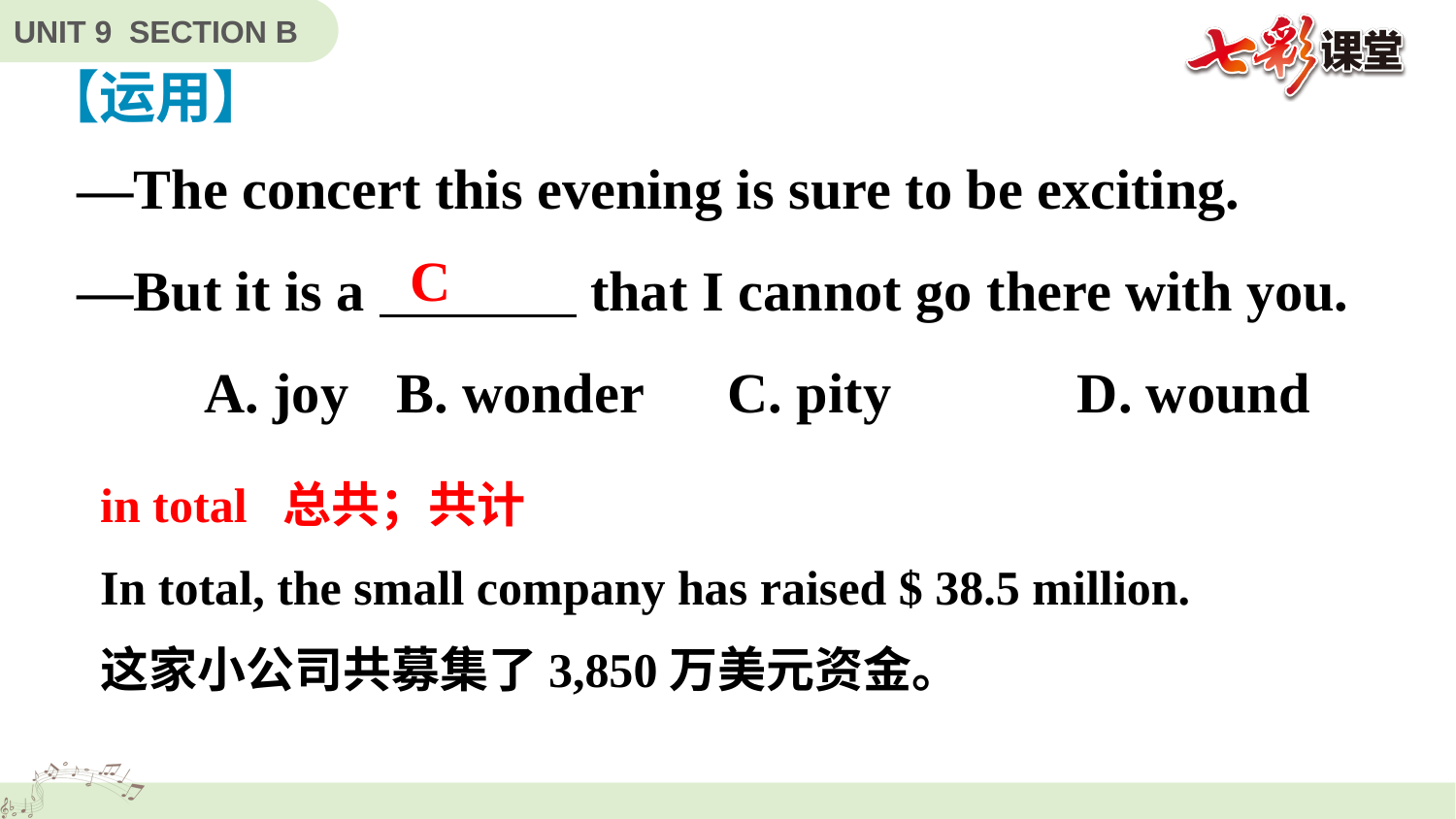

【运用】
—The concert this evening is sure to be exciting.
—But it is a                that I cannot go there with you.
         A. joy	  B. wonder      C. pity	         D. wound
C
in total  总共；共计
In total, the small company has raised $ 38.5 million.
这家小公司共募集了3,850万美元资金。